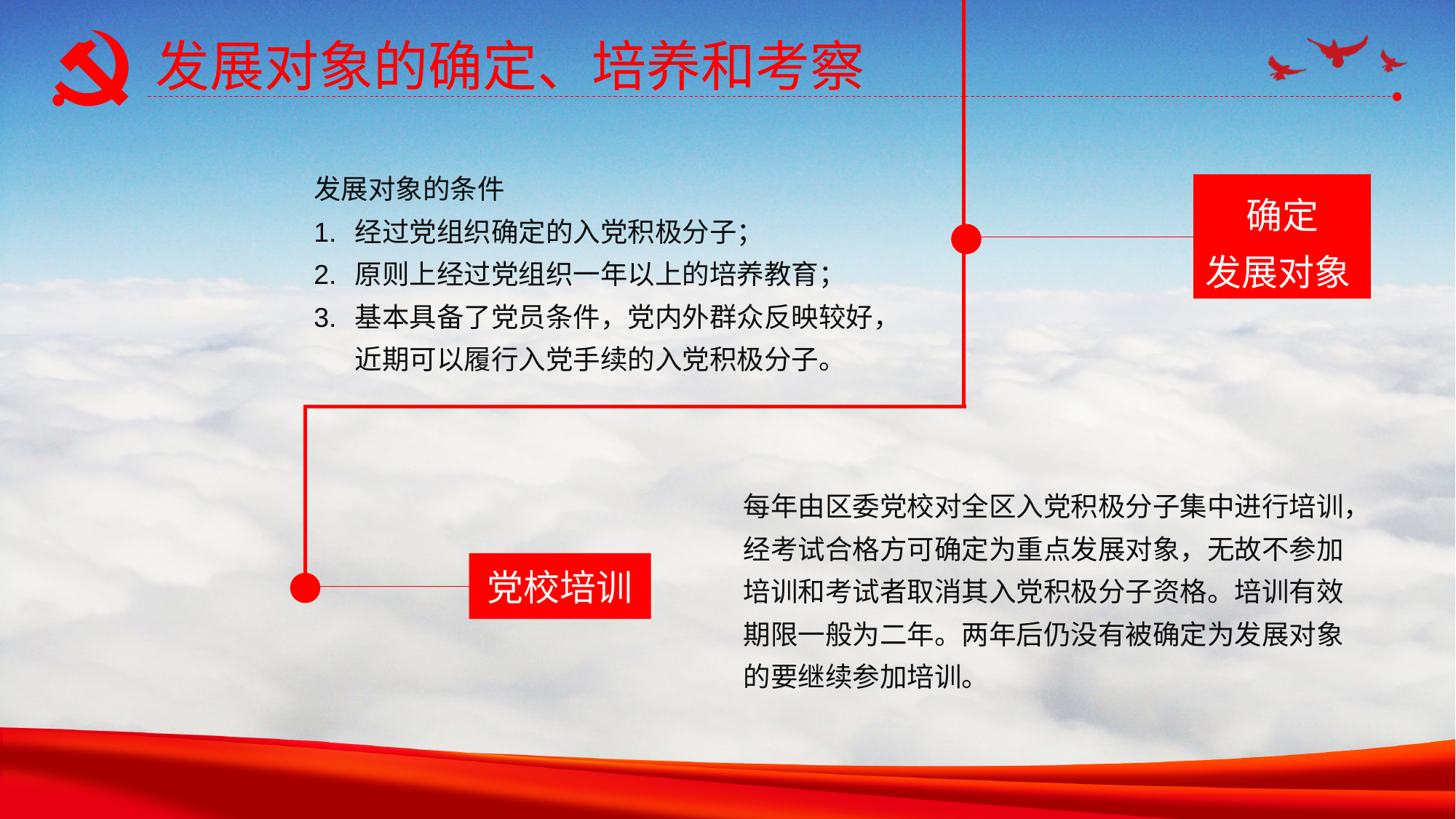

发展对象的确定、培养和考察
发展对象的条件
经过党组织确定的入党积极分子；
原则上经过党组织一年以上的培养教育；
基本具备了党员条件，党内外群众反映较好，近期可以履行入党手续的入党积极分子。
确定
发展对象

每年由区委党校对全区入党积极分子集中进行培训，经考试合格方可确定为重点发展对象，无故不参加培训和考试者取消其入党积极分子资格。培训有效期限一般为二年。两年后仍没有被确定为发展对象的要继续参加培训。
党校培训